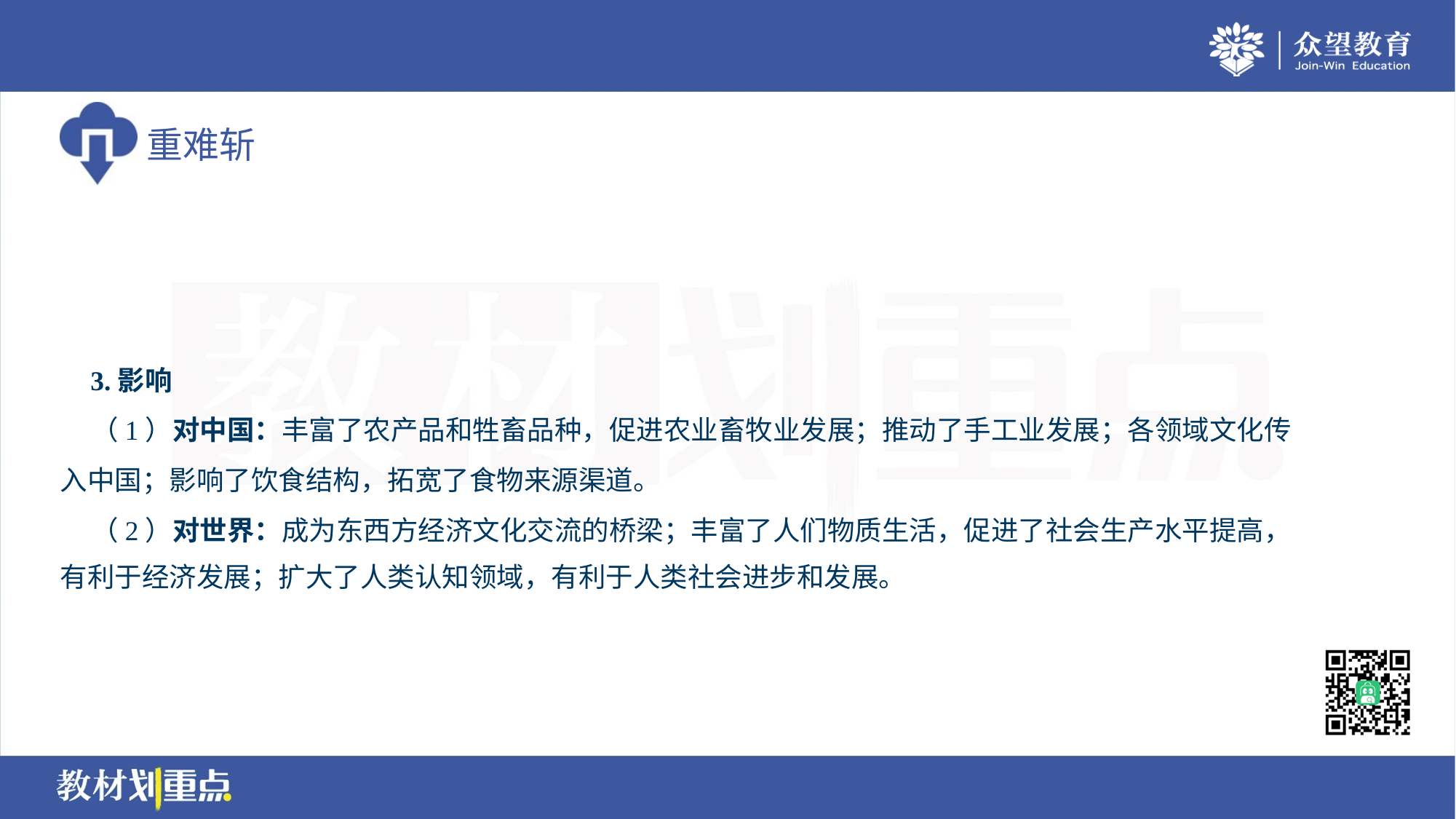

3.影响
    （1）对中国：丰富了农产品和牲畜品种，促进农业畜牧业发展；推动了手工业发展；各领域文化传
入中国；影响了饮食结构，拓宽了食物来源渠道。
    （2）对世界：成为东西方经济文化交流的桥梁；丰富了人们物质生活，促进了社会生产水平提高，
有利于经济发展；扩大了人类认知领域，有利于人类社会进步和发展。